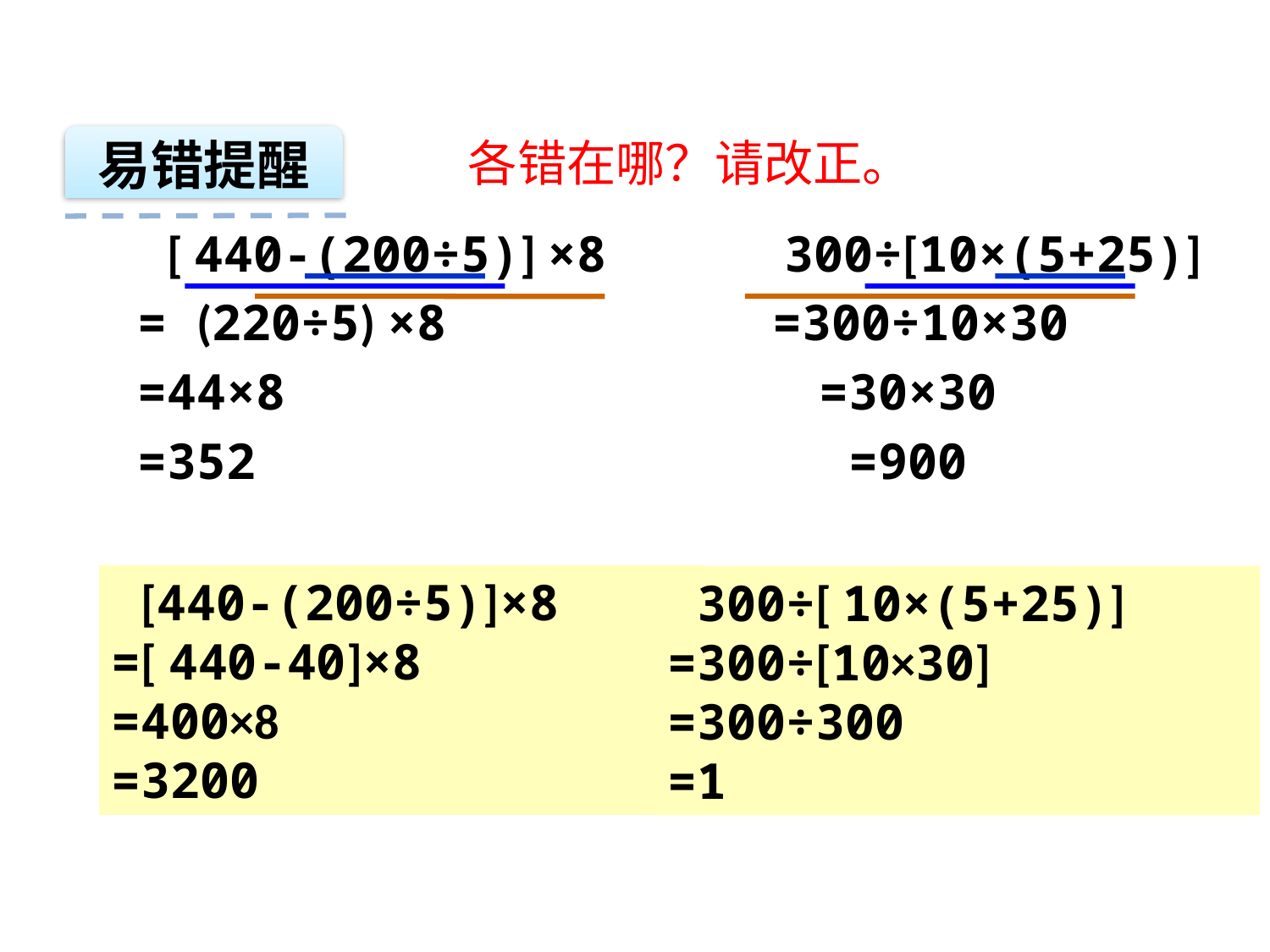

易错提醒
各错在哪？请改正。
 [ 440-(200÷5)] ×8      300÷[10×(5+25)]
= (220÷5) ×8           =300÷10×30
=44×8                  =30×30
=352                    =900

 [440-(200÷5)]×8
=[ 440-40]×8
=400×8
=3200
 300÷[ 10×(5+25)]
=300÷[10×30]
=300÷300
=1